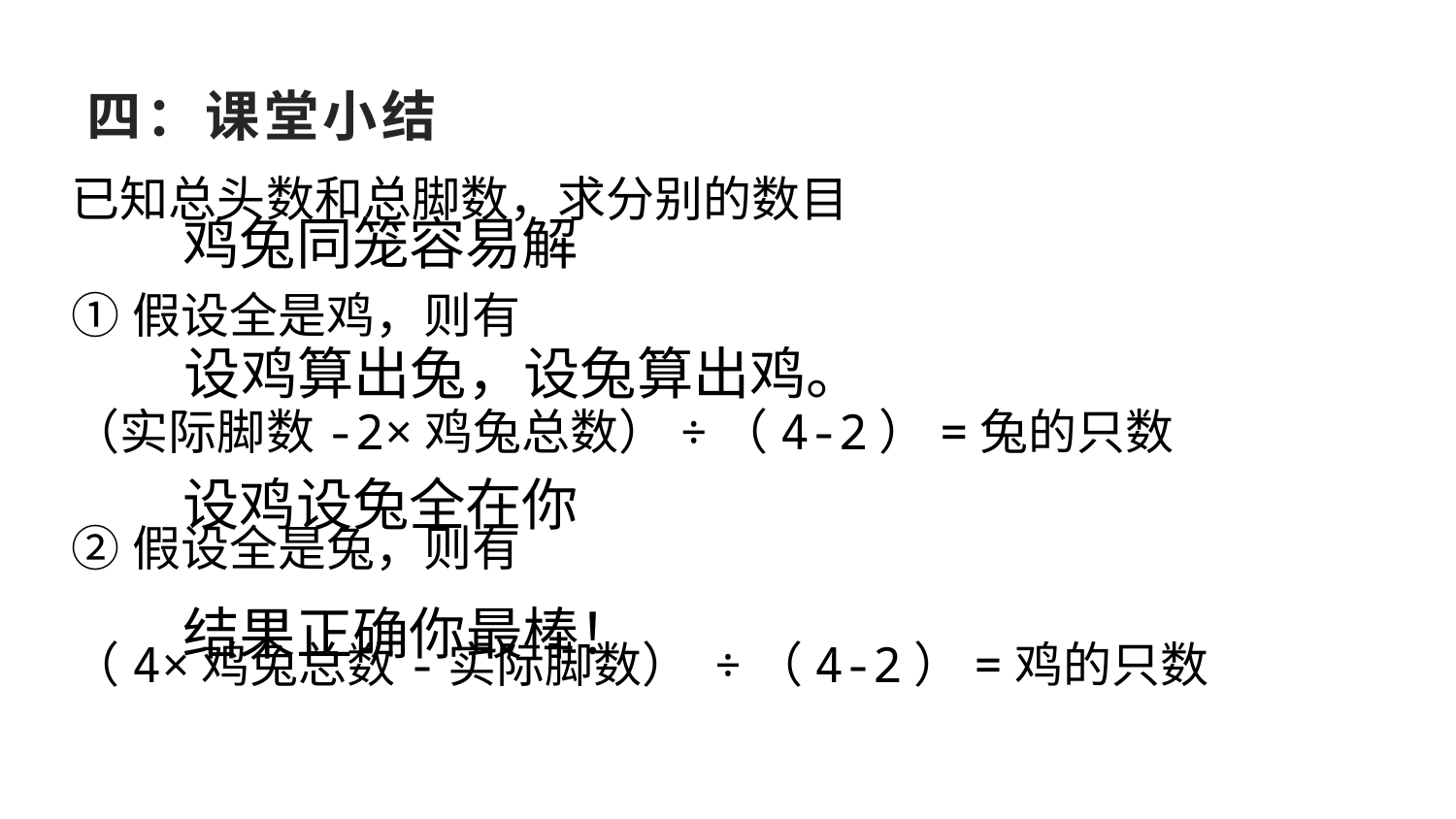

# 四：课堂小结
已知总头数和总脚数，求分别的数目

①假设全是鸡，则有

（实际脚数-2×鸡兔总数）÷（4-2）=兔的只数

②假设全是兔，则有

（4×鸡兔总数-实际脚数） ÷（4-2）=鸡的只数
鸡兔同笼容易解
设鸡算出兔，设兔算出鸡。
设鸡设兔全在你
结果正确你最棒！